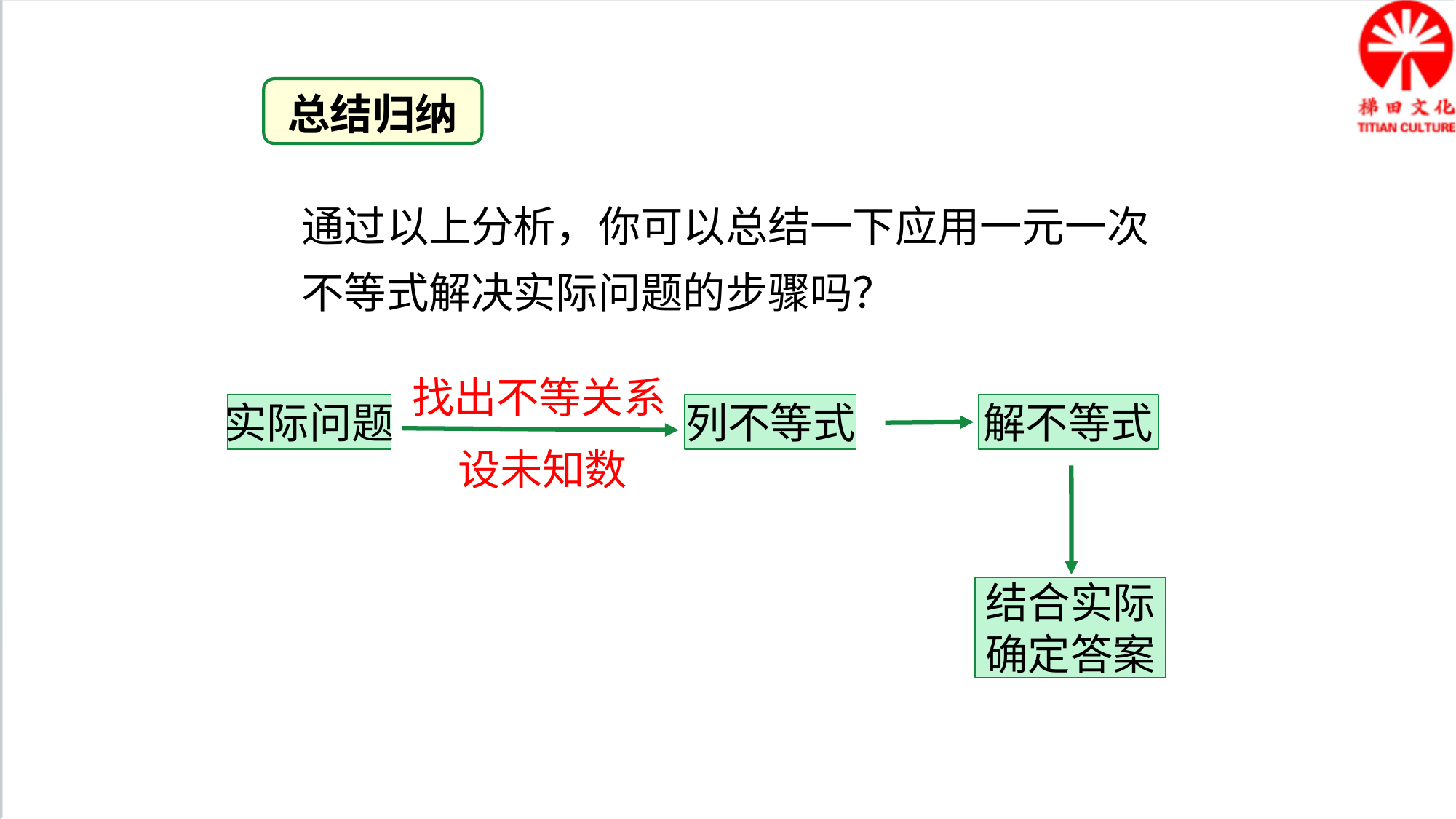

总结归纳
通过以上分析，你可以总结一下应用一元一次不等式解决实际问题的步骤吗？
找出不等关系

  设未知数
实际问题
列不等式
解不等式

结合实际
确定答案